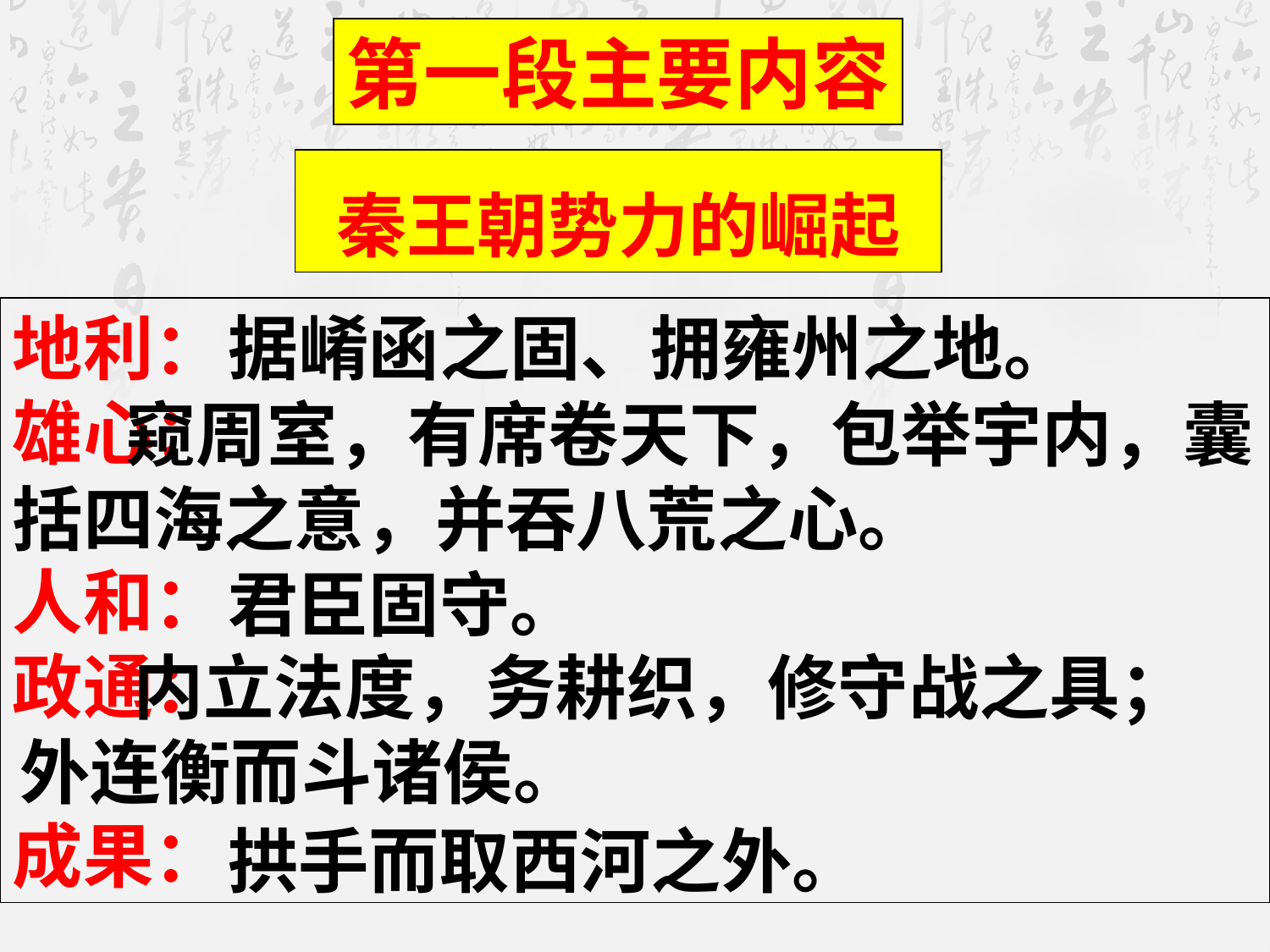

第一段主要内容
秦王朝势力的崛起
地利：
雄心：

人和：
政通：
成果：
据崤函之固、拥雍州之地。
      窥周室，有席卷天下，包举宇内，囊括四海之意，并吞八荒之心。
君臣固守。
      内立法度，务耕织，修守战之具；   外连衡而斗诸侯。
拱手而取西河之外。